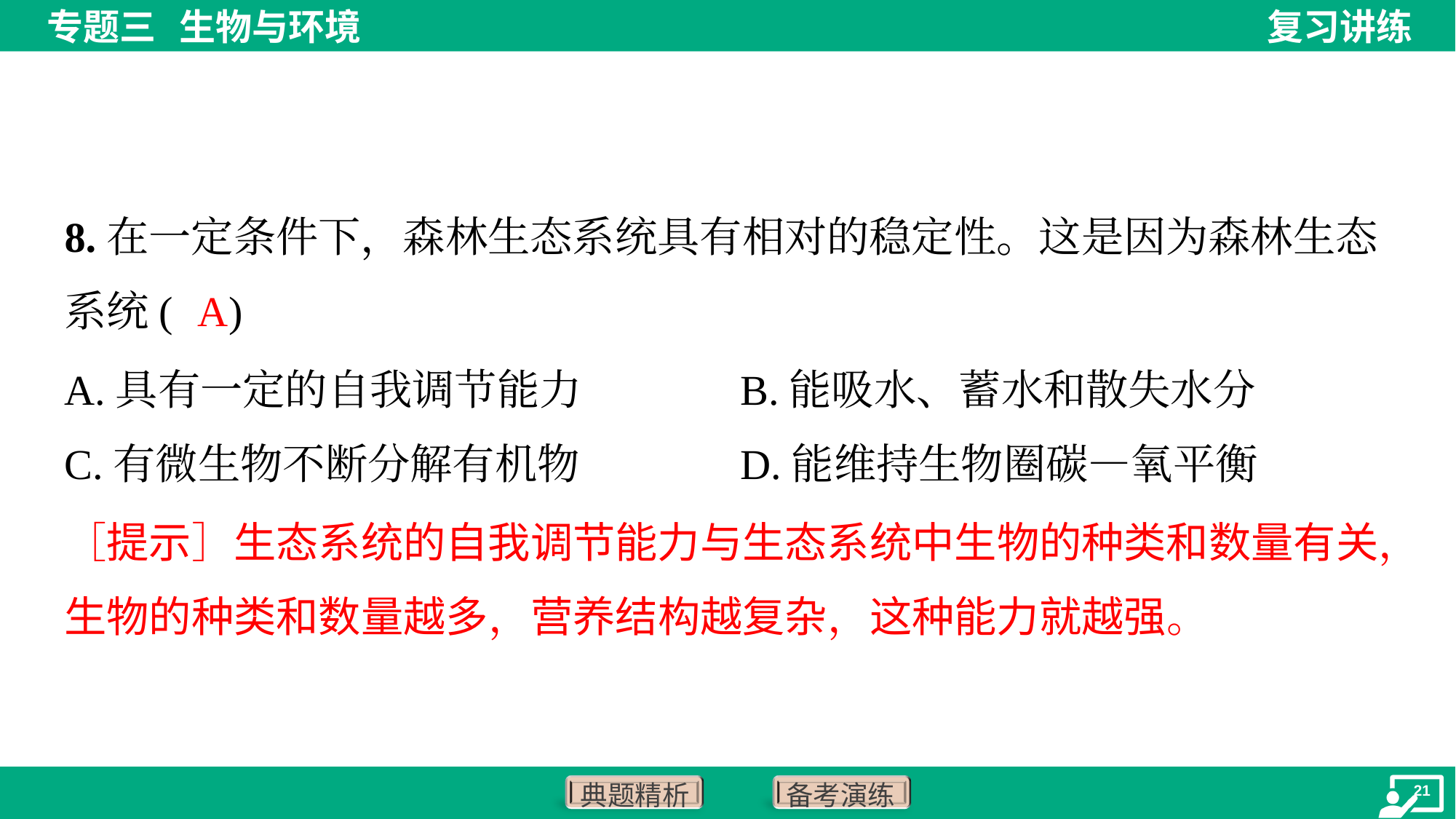

8.在一定条件下，森林生态系统具有相对的稳定性。这是因为森林生态
系统(     )
A
A.具有一定的自我调节能力	B.能吸水、蓄水和散失水分
C.有微生物不断分解有机物	D.能维持生物圈碳—氧平衡
［提示］生态系统的自我调节能力与生态系统中生物的种类和数量有关，
生物的种类和数量越多，营养结构越复杂，这种能力就越强。